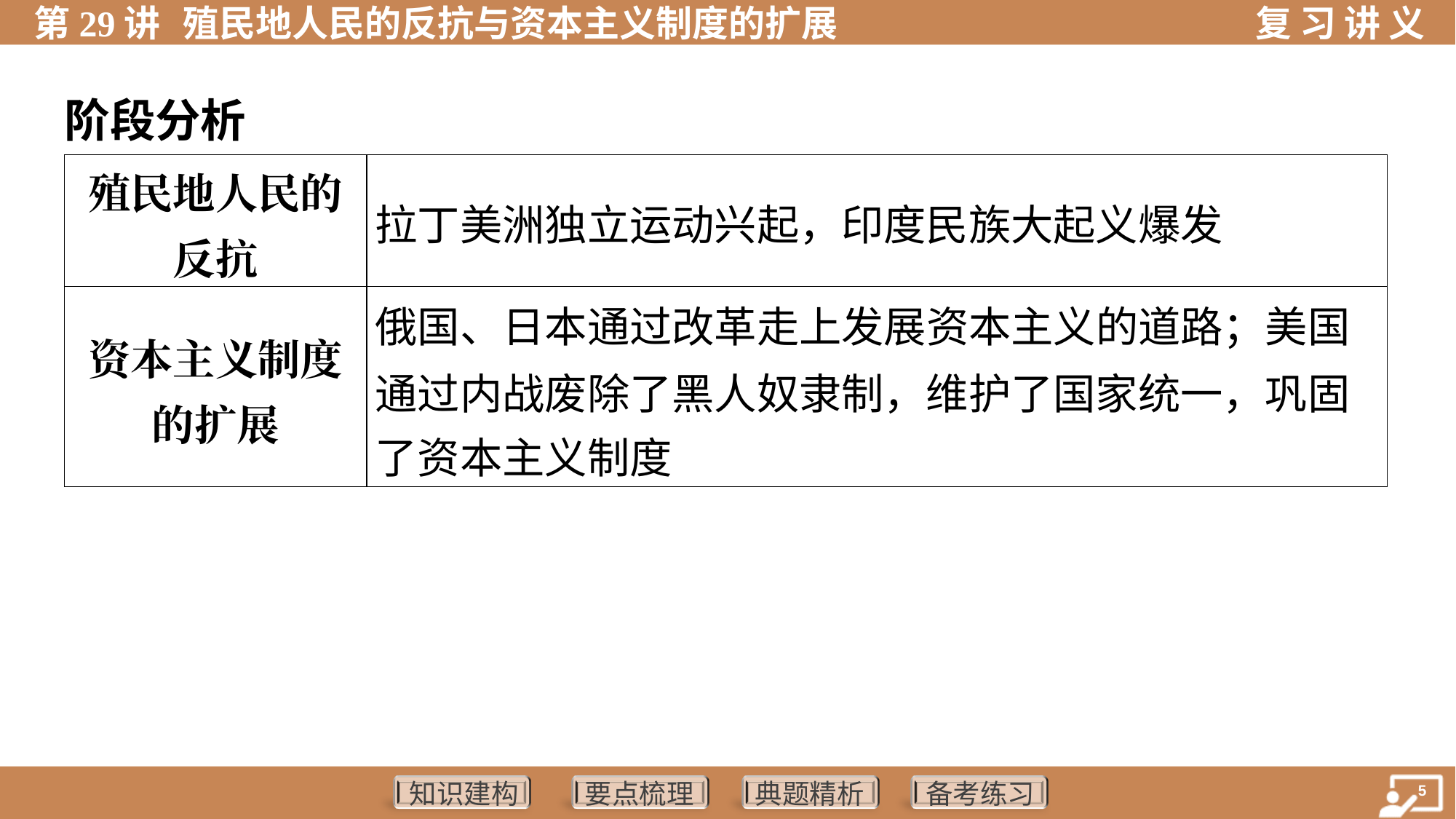

阶段分析
| 殖民地人民的 反抗 | 拉丁美洲独立运动兴起，印度民族大起义爆发 |
| --- | --- |
| 资本主义制度 的扩展 | 俄国、日本通过改革走上发展资本主义的道路；美国 通过内战废除了黑人奴隶制，维护了国家统一，巩固 了资本主义制度 |